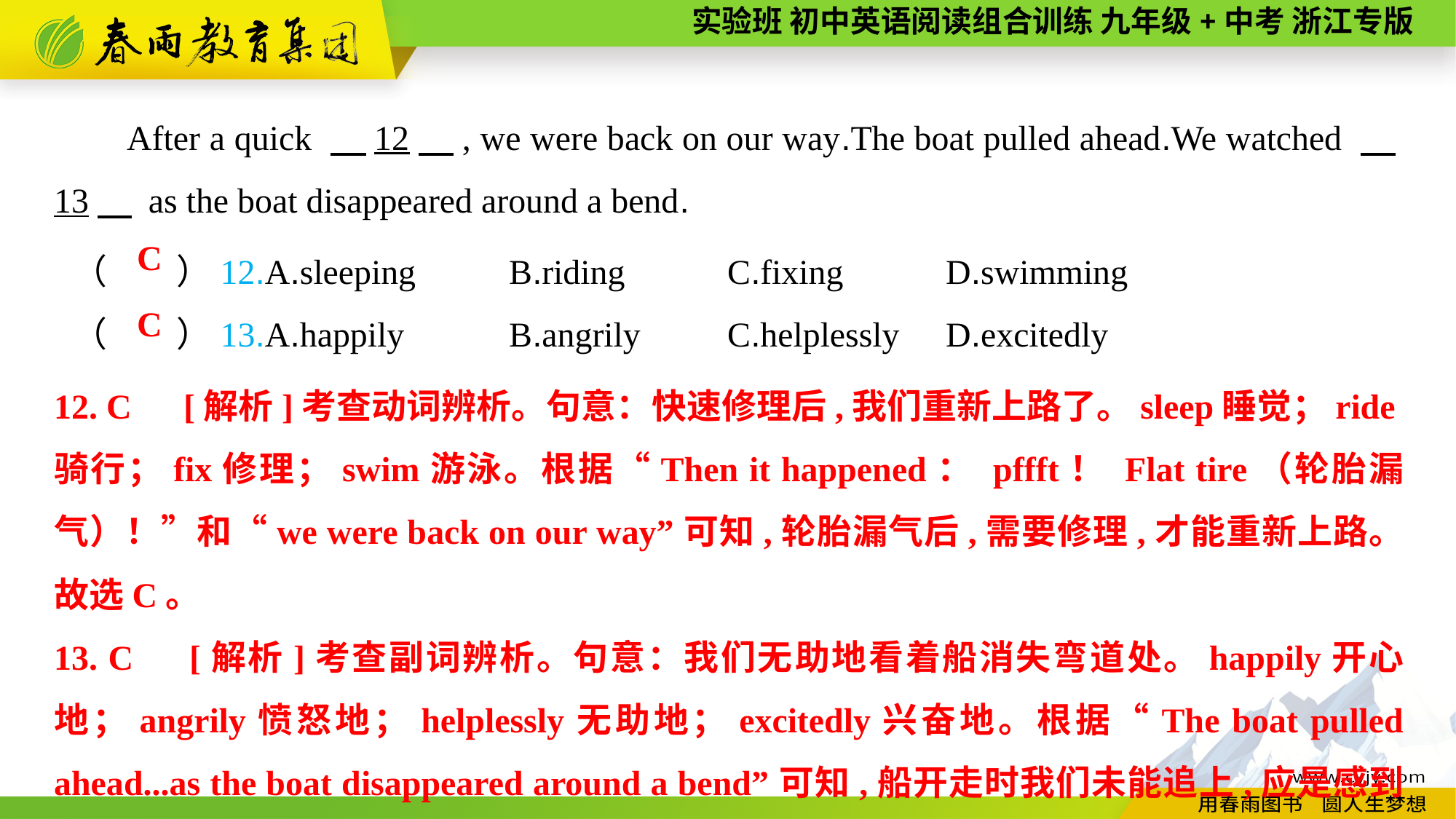

After a quick 　12　, we were back on our way.The boat pulled ahead.We watched 　13　 as the boat disappeared around a bend.
（　　）12.A.sleeping	B.riding	C.fixing	D.swimming
（　　）13.A.happily	B.angrily	C.helplessly	D.excitedly
C
C
12. C　[解析]考查动词辨析。句意：快速修理后,我们重新上路了。sleep睡觉；ride骑行；fix修理；swim游泳。根据“Then it happened： pffft！ Flat tire（轮胎漏气）！”和“we were back on our way”可知,轮胎漏气后,需要修理,才能重新上路。故选C。
13. C　[解析]考查副词辨析。句意：我们无助地看着船消失弯道处。happily开心地；angrily愤怒地；helplessly无助地；excitedly兴奋地。根据“The boat pulled ahead...as the boat disappeared around a bend”可知,船开走时我们未能追上,应是感到无助。故选C。